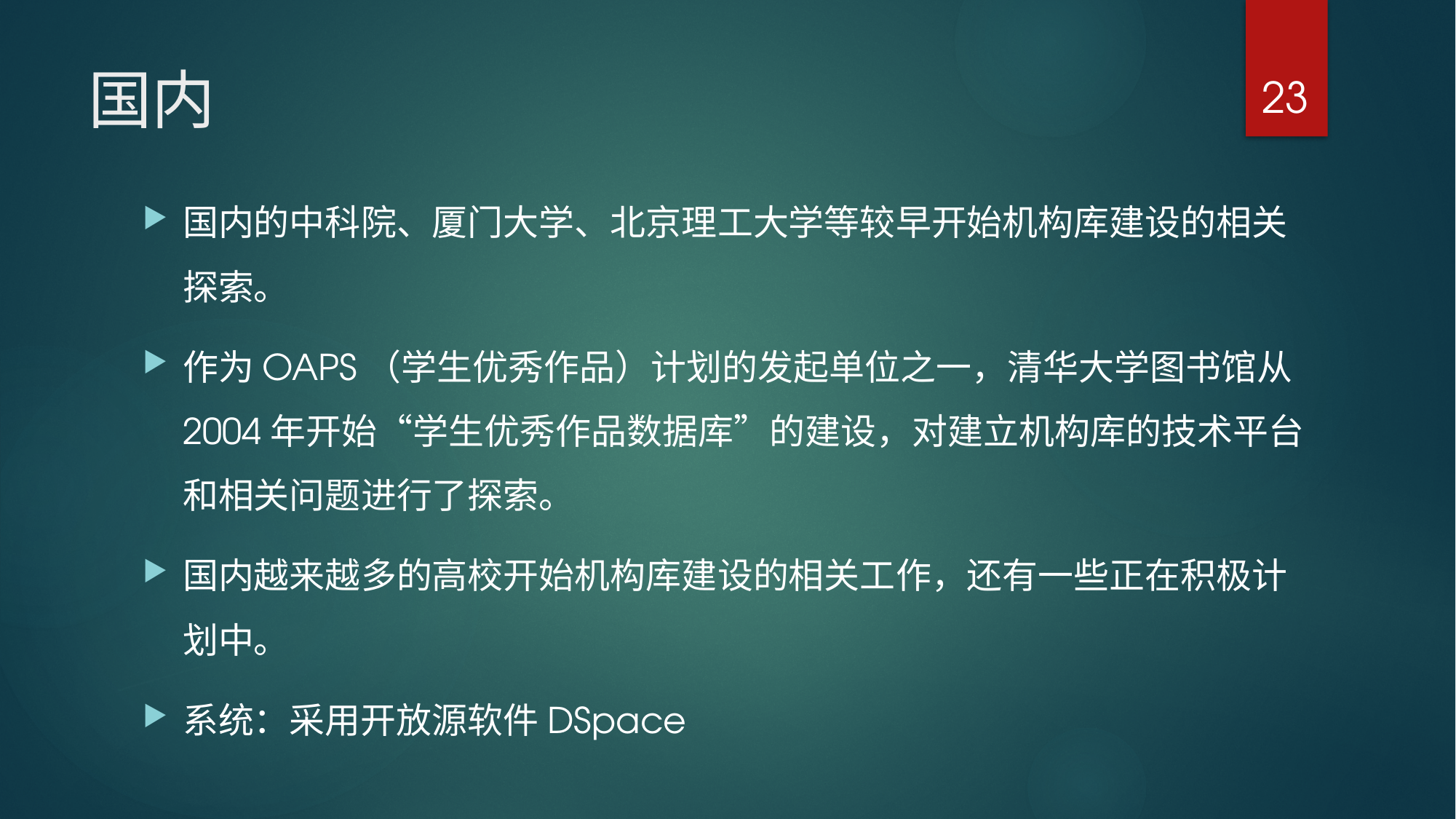

23
# 国内
国内的中科院、厦门大学、北京理工大学等较早开始机构库建设的相关探索。
作为OAPS（学生优秀作品）计划的发起单位之一，清华大学图书馆从2004年开始“学生优秀作品数据库”的建设，对建立机构库的技术平台和相关问题进行了探索。
国内越来越多的高校开始机构库建设的相关工作，还有一些正在积极计划中。
系统：采用开放源软件DSpace